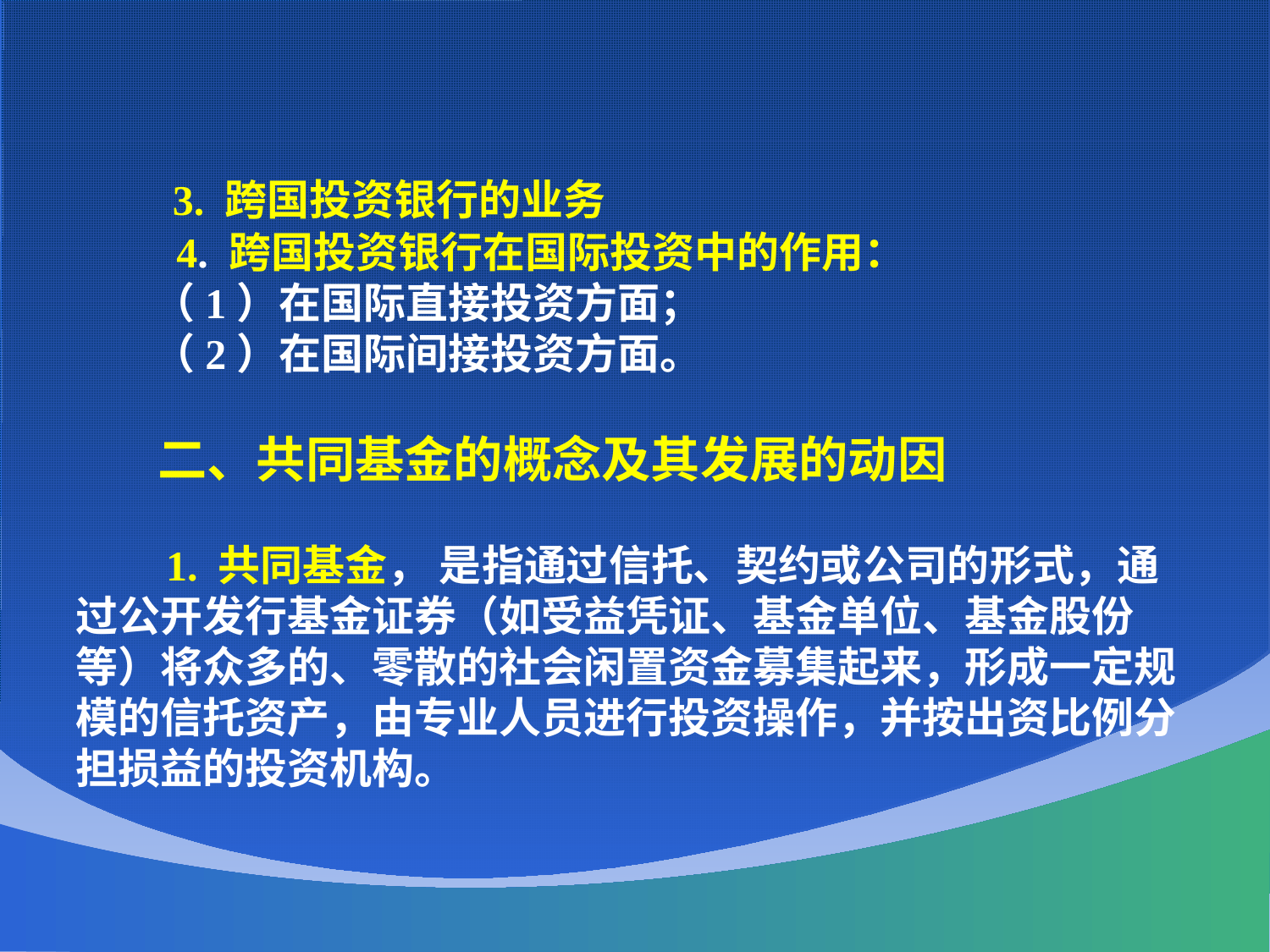

3. 跨国投资银行的业务
     4. 跨国投资银行在国际投资中的作用：
  （1）在国际直接投资方面；
  （2）在国际间接投资方面。

  二、共同基金的概念及其发展的动因

    1. 共同基金， 是指通过信托、契约或公司的形式，通过公开发行基金证券（如受益凭证、基金单位、基金股份等）将众多的、零散的社会闲置资金募集起来，形成一定规模的信托资产，由专业人员进行投资操作，并按出资比例分担损益的投资机构。